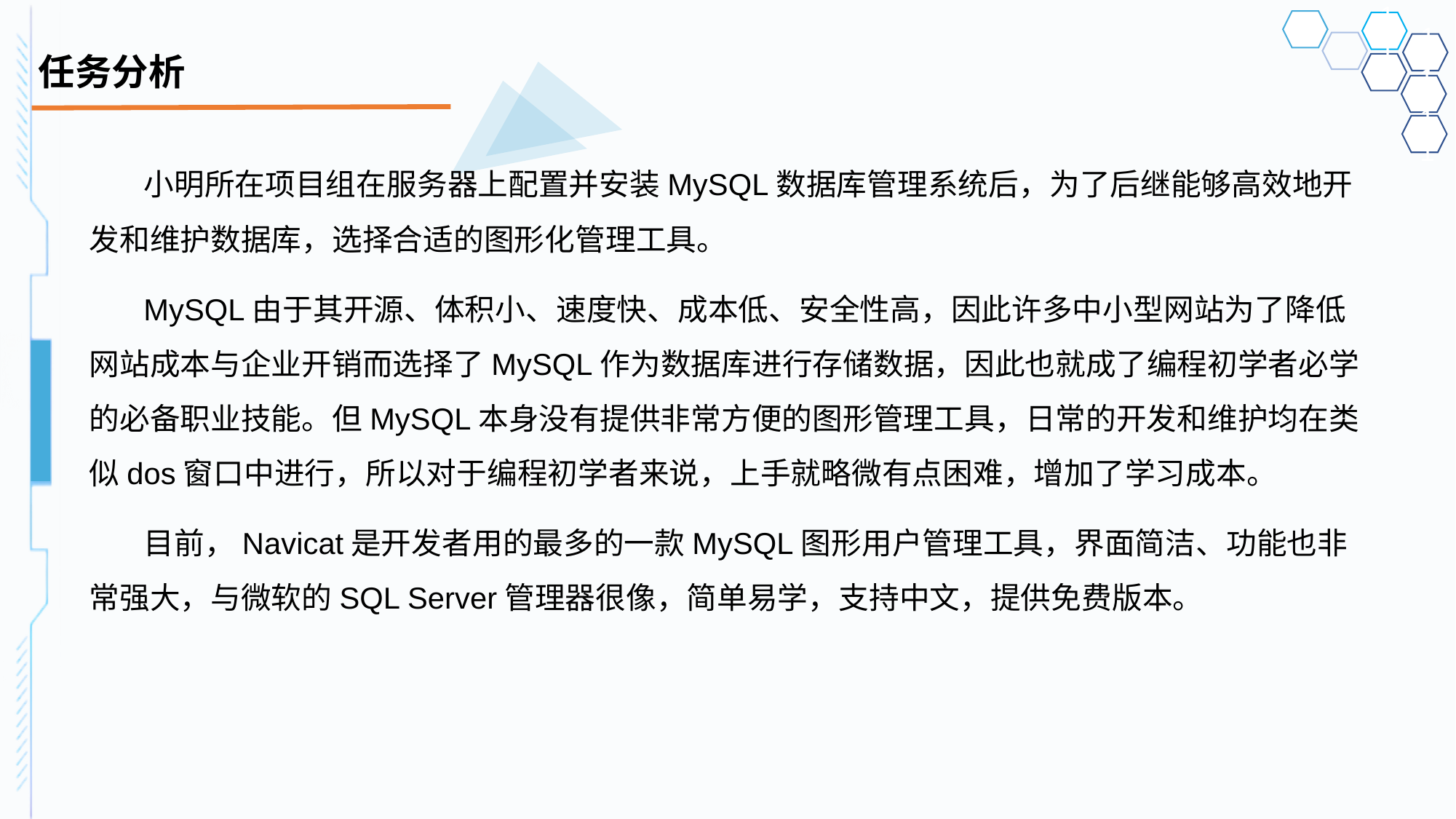

# 任务分析

小明所在项目组在服务器上配置并安装MySQL数据库管理系统后，为了后继能够高效地开发和维护数据库，选择合适的图形化管理工具。
MySQL由于其开源、体积小、速度快、成本低、安全性高，因此许多中小型网站为了降低网站成本与企业开销而选择了MySQL作为数据库进行存储数据，因此也就成了编程初学者必学的必备职业技能。但MySQL本身没有提供非常方便的图形管理工具，日常的开发和维护均在类似dos窗口中进行，所以对于编程初学者来说，上手就略微有点困难，增加了学习成本。
目前，Navicat是开发者用的最多的一款MySQL图形用户管理工具，界面简洁、功能也非常强大，与微软的SQL Server管理器很像，简单易学，支持中文，提供免费版本。